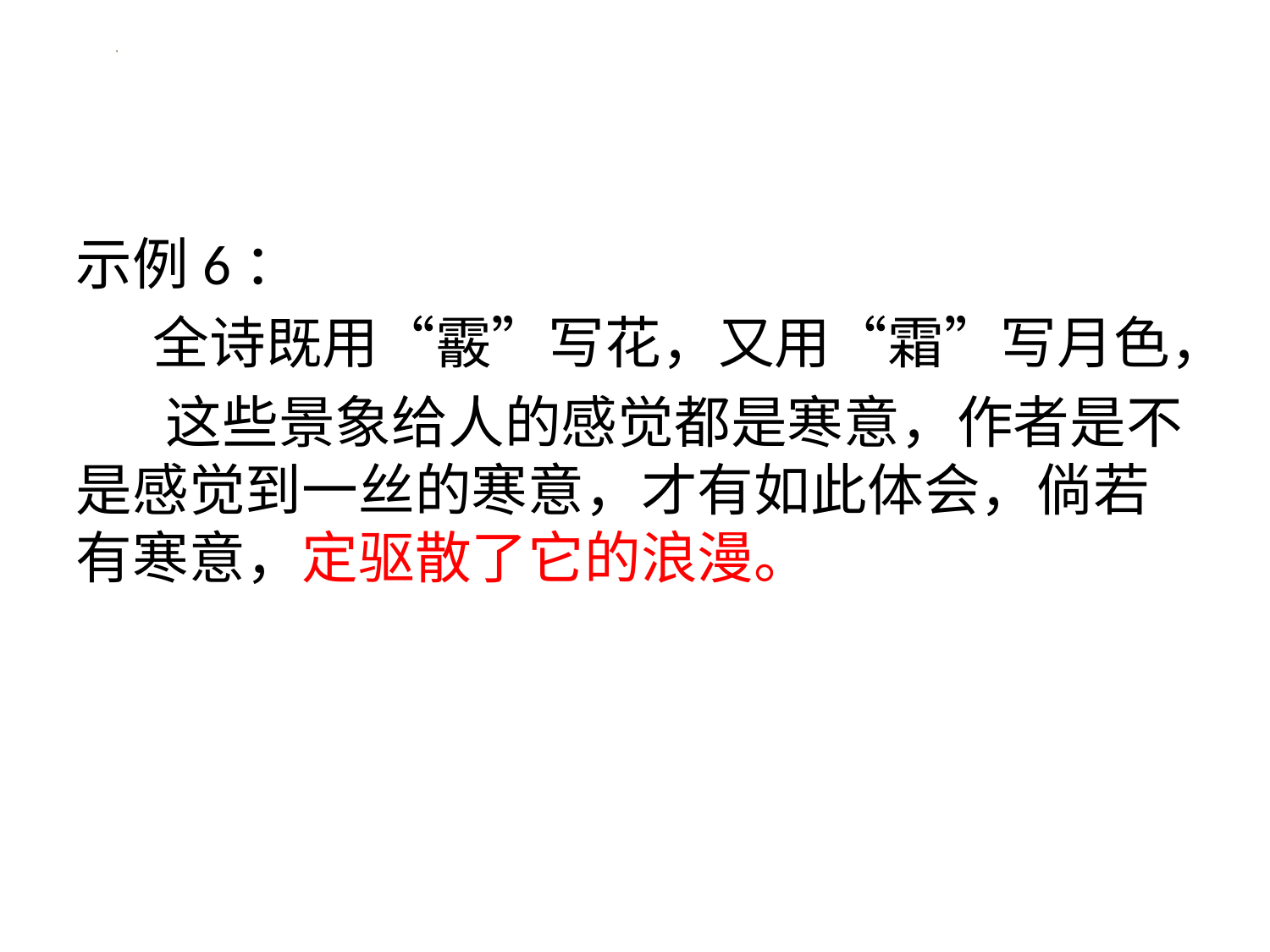

示例6：
     全诗既用“霰”写花，又用“霜”写月色，
      这些景象给人的感觉都是寒意，作者是不是感觉到一丝的寒意，才有如此体会，倘若有寒意，定驱散了它的浪漫。